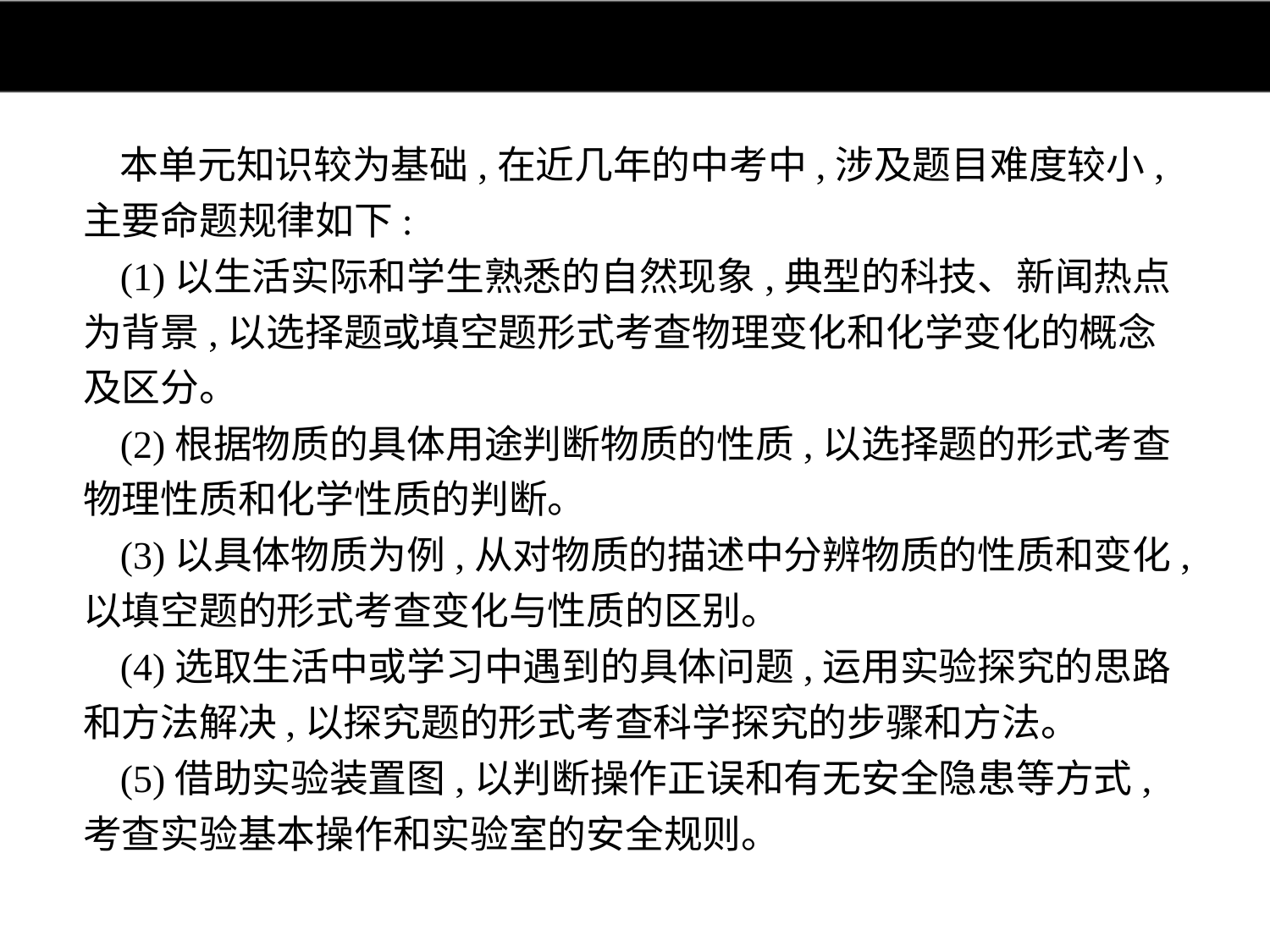

本单元知识较为基础,在近几年的中考中,涉及题目难度较小,主要命题规律如下:
(1)以生活实际和学生熟悉的自然现象,典型的科技、新闻热点为背景,以选择题或填空题形式考查物理变化和化学变化的概念及区分。
(2)根据物质的具体用途判断物质的性质,以选择题的形式考查物理性质和化学性质的判断。
(3)以具体物质为例,从对物质的描述中分辨物质的性质和变化,以填空题的形式考查变化与性质的区别。
(4)选取生活中或学习中遇到的具体问题,运用实验探究的思路和方法解决,以探究题的形式考查科学探究的步骤和方法。
(5)借助实验装置图,以判断操作正误和有无安全隐患等方式,考查实验基本操作和实验室的安全规则。